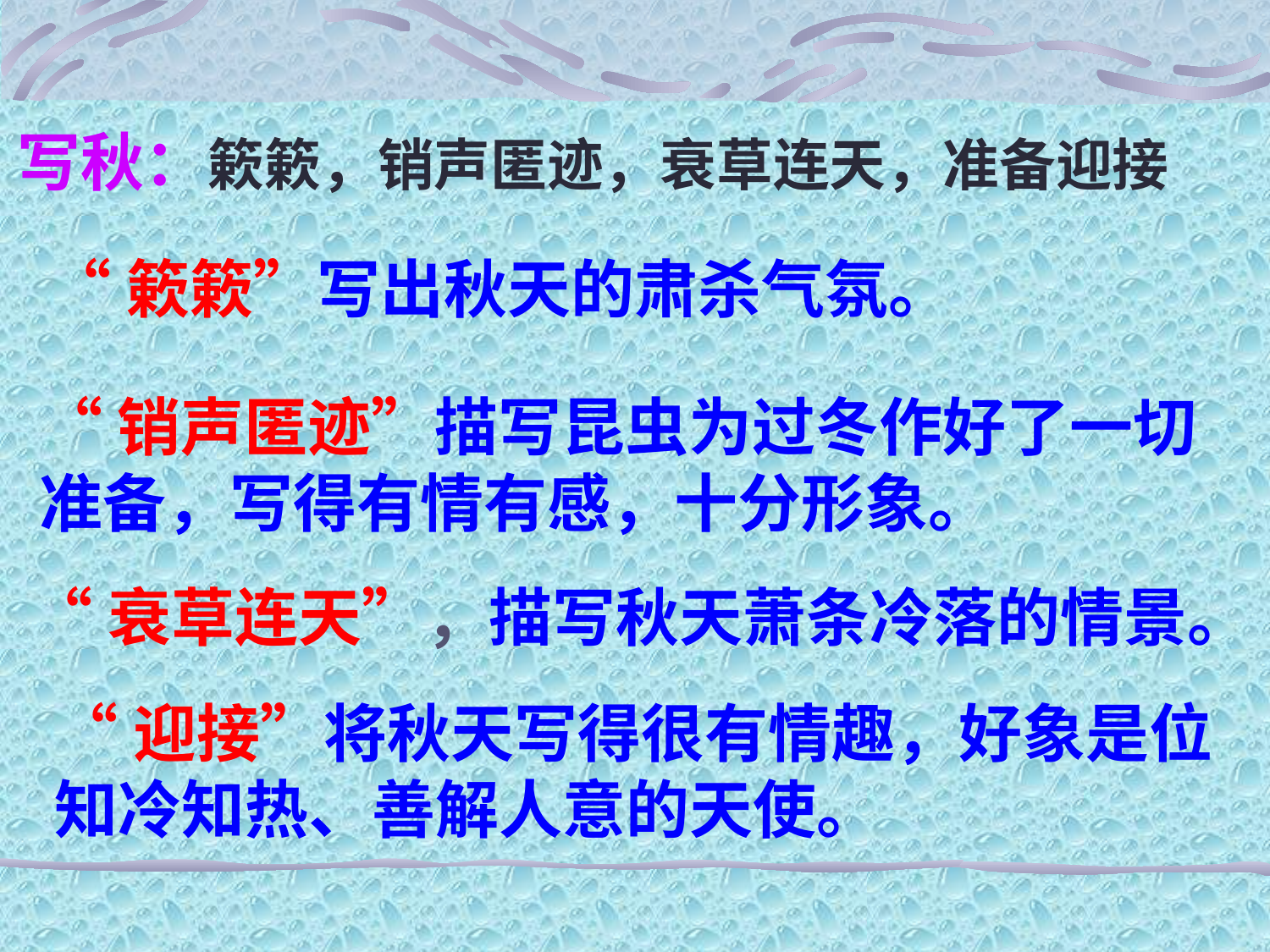

写秋：簌簌，销声匿迹，衰草连天，准备迎接
“簌簌”写出秋天的肃杀气氛。
“销声匿迹”描写昆虫为过冬作好了一切
准备，写得有情有感，十分形象。
“衰草连天”，描写秋天萧条冷落的情景。
“迎接”将秋天写得很有情趣，好象是位
知冷知热、善解人意的天使。